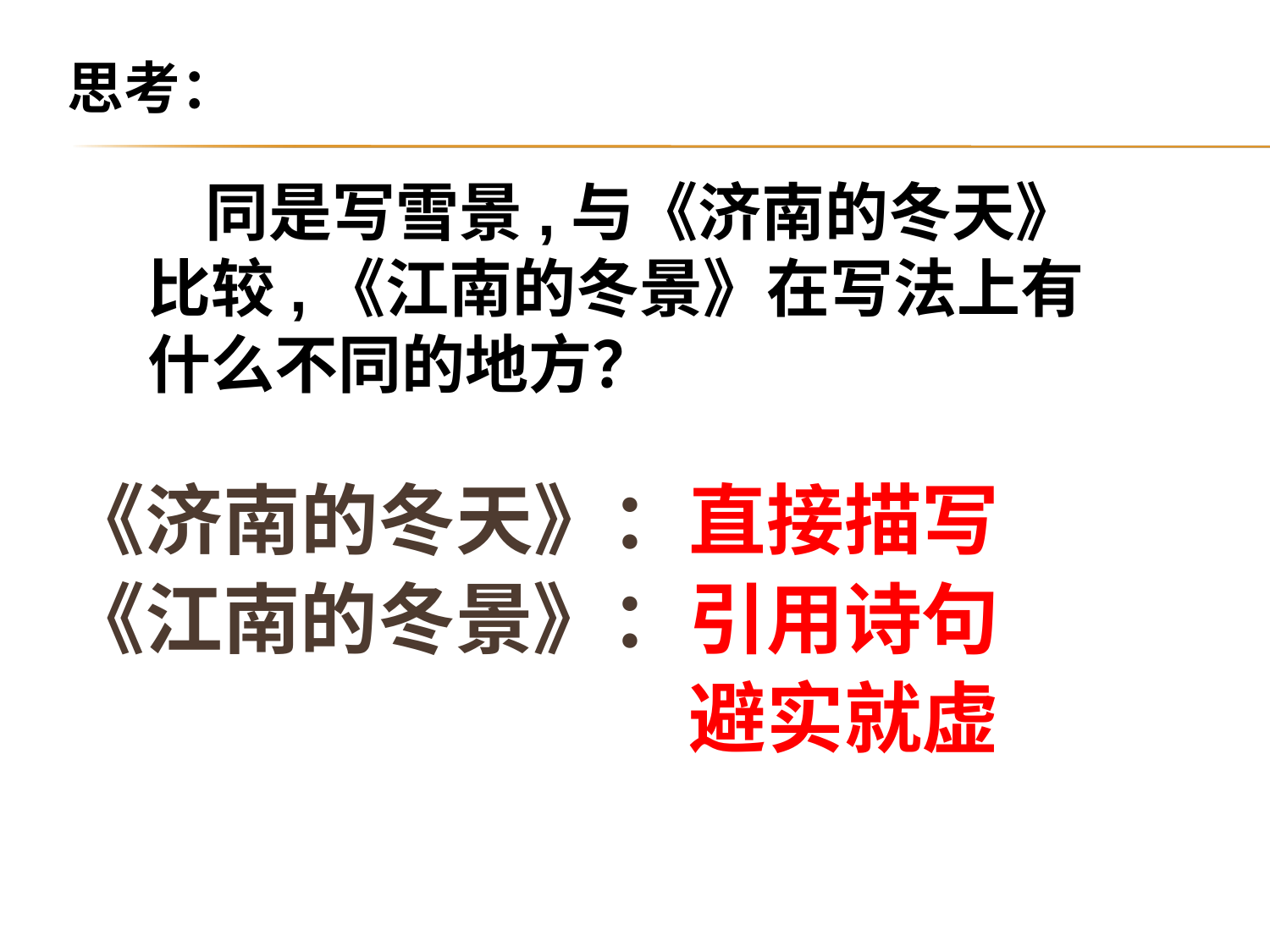

思考：
       同是写雪景,与《济南的冬天》比较,《江南的冬景》在写法上有什么不同的地方？
# 《济南的冬天》：直接描写
《江南的冬景》：引用诗句
　　　　　　　　避实就虚